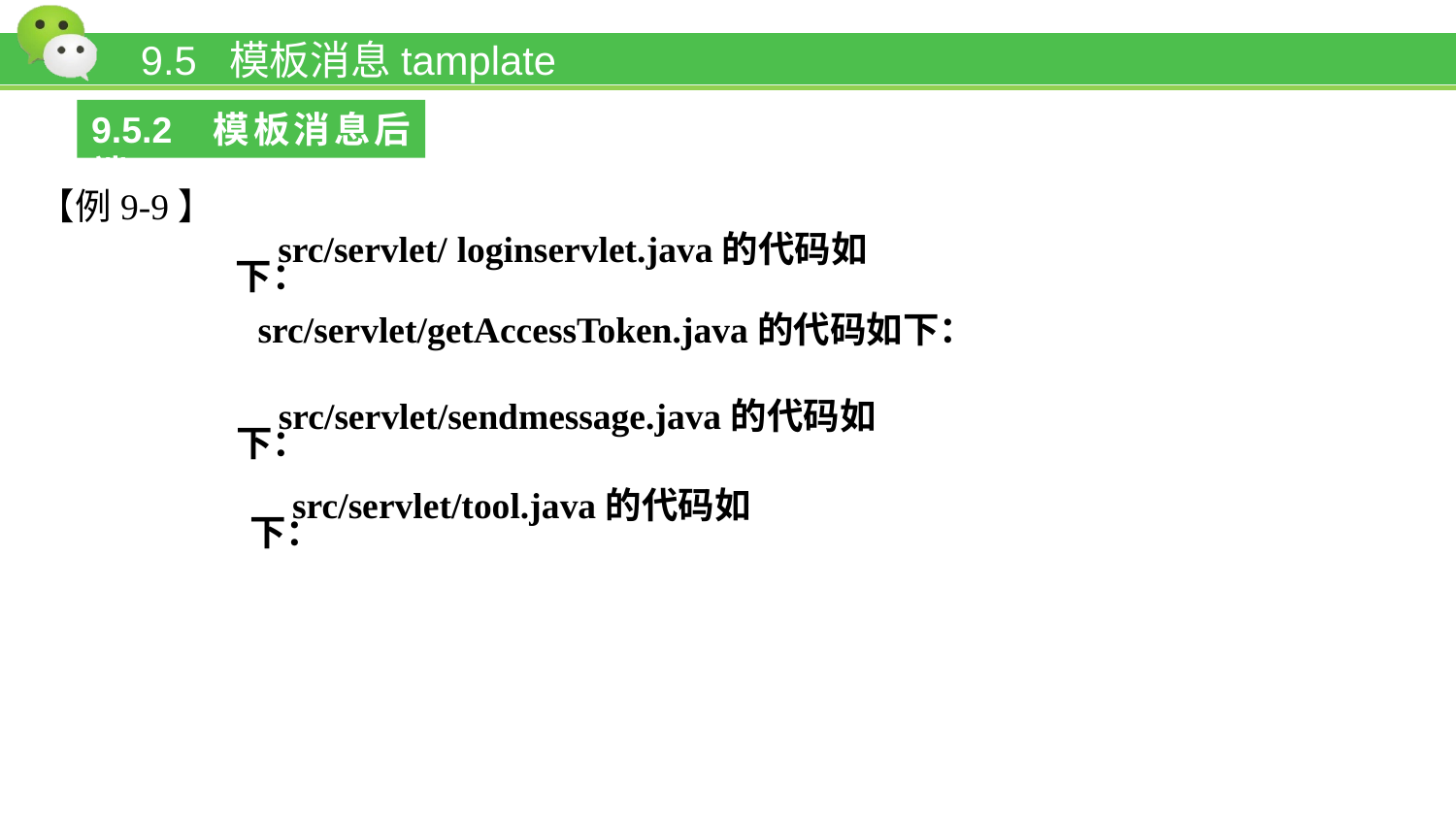

# 9.5  模板消息tamplate
9.5.2  模板消息后端
【例9-9】
src/servlet/ loginservlet.java的代码如下：
src/servlet/getAccessToken.java的代码如下：
src/servlet/sendmessage.java的代码如下：
src/servlet/tool.java的代码如下：